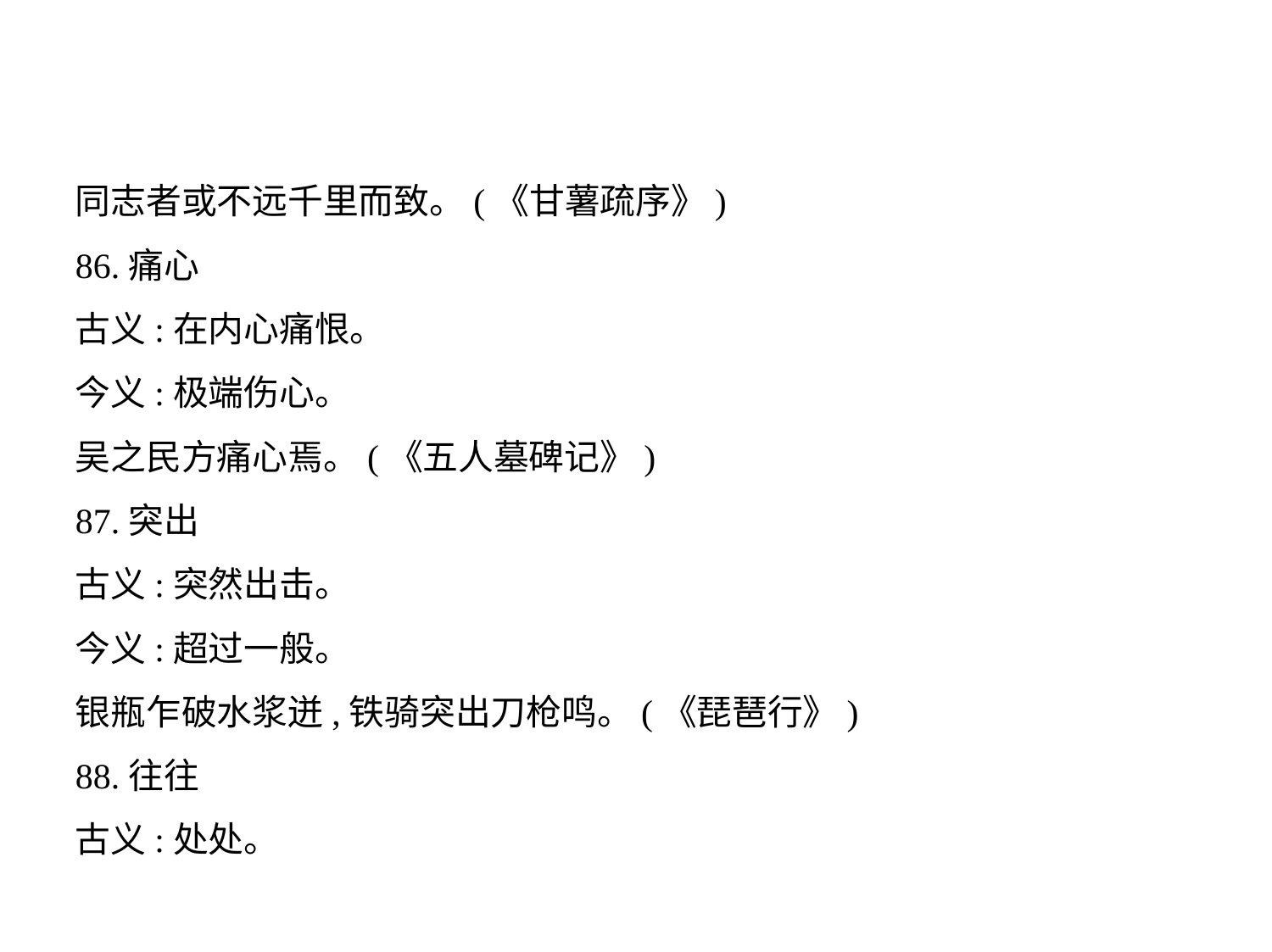

同志者或不远千里而致。(《甘薯疏序》)
86.痛心
古义:在内心痛恨。
今义:极端伤心。
吴之民方痛心焉。(《五人墓碑记》)
87.突出
古义:突然出击。
今义:超过一般。
银瓶乍破水浆迸,铁骑突出刀枪鸣。(《琵琶行》)
88.往往
古义:处处。